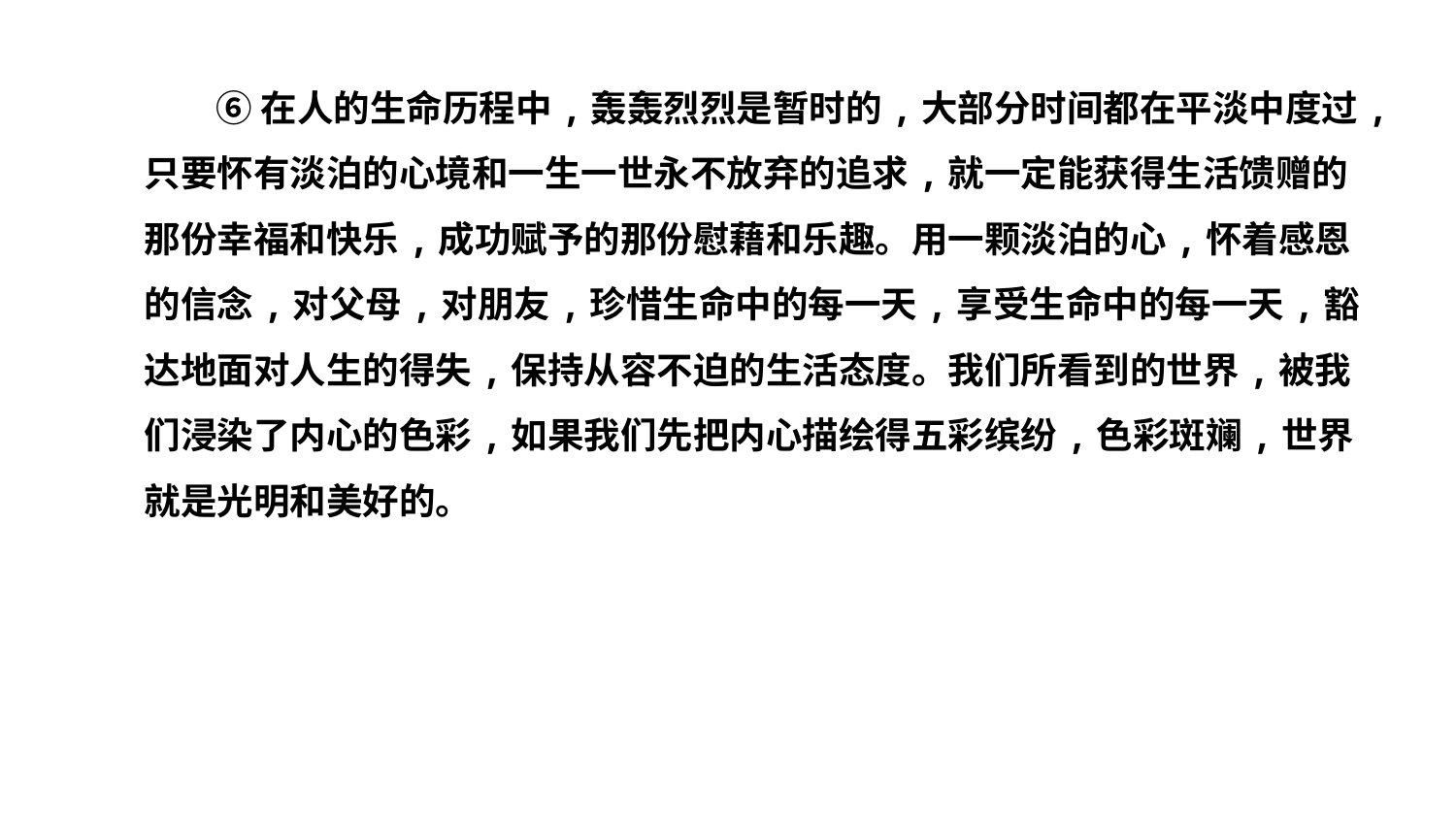

⑥在人的生命历程中,轰轰烈烈是暂时的,大部分时间都在平淡中度过,只要怀有淡泊的心境和一生一世永不放弃的追求,就一定能获得生活馈赠的那份幸福和快乐,成功赋予的那份慰藉和乐趣。用一颗淡泊的心,怀着感恩的信念,对父母,对朋友,珍惜生命中的每一天,享受生命中的每一天,豁达地面对人生的得失,保持从容不迫的生活态度。我们所看到的世界,被我们浸染了内心的色彩,如果我们先把内心描绘得五彩缤纷,色彩斑斓,世界就是光明和美好的。